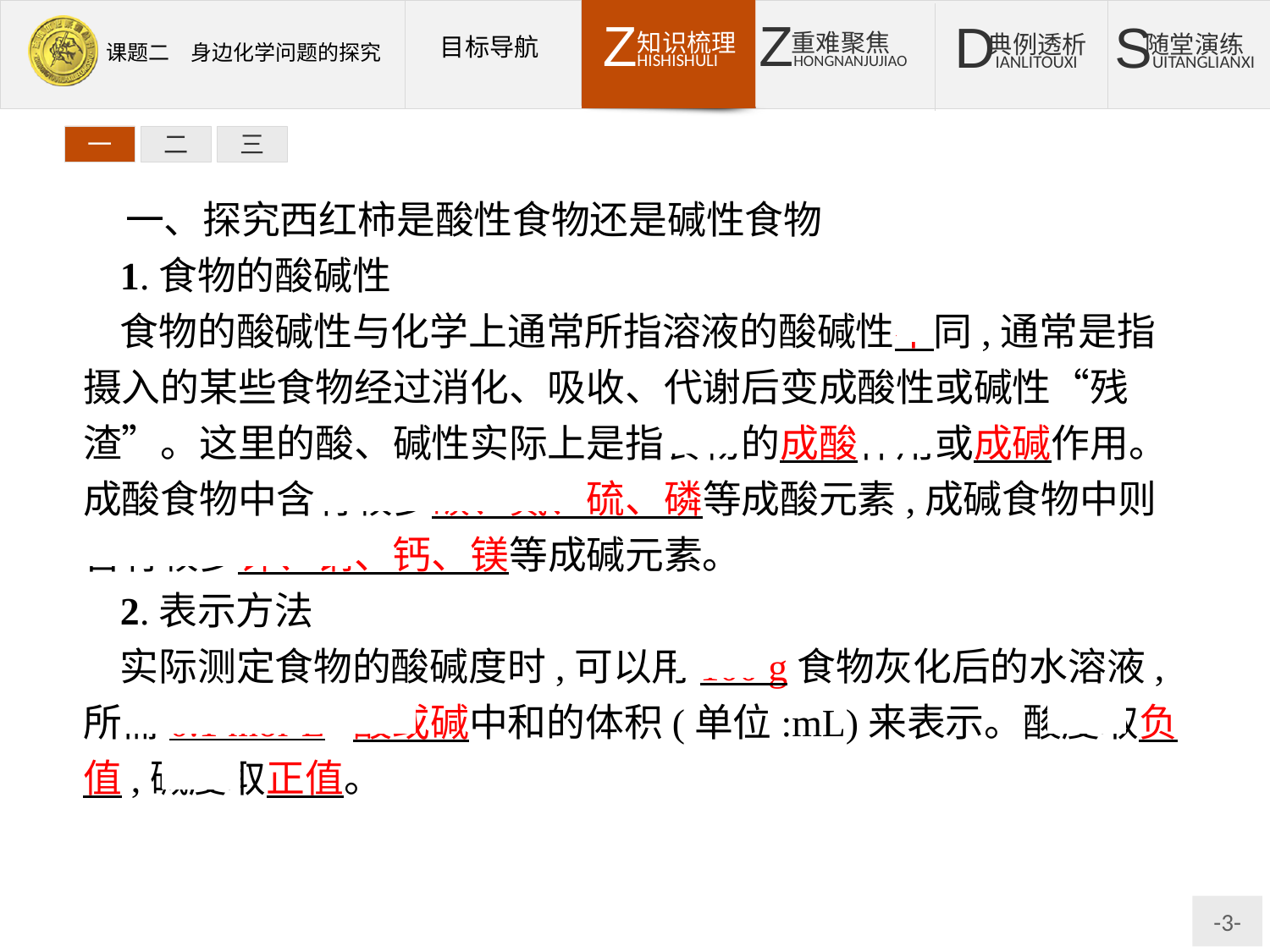

一
二
三
一、探究西红柿是酸性食物还是碱性食物
1.食物的酸碱性
食物的酸碱性与化学上通常所指溶液的酸碱性不同,通常是指摄入的某些食物经过消化、吸收、代谢后变成酸性或碱性“残渣”。这里的酸、碱性实际上是指食物的成酸作用或成碱作用。成酸食物中含有较多碳、氮、硫、磷等成酸元素,成碱食物中则含有较多钾、钠、钙、镁等成碱元素。
2.表示方法
实际测定食物的酸碱度时,可以用100 g食物灰化后的水溶液,所需0.1 mol·L-1酸或碱中和的体积(单位:mL)来表示。酸度取负值,碱度取正值。